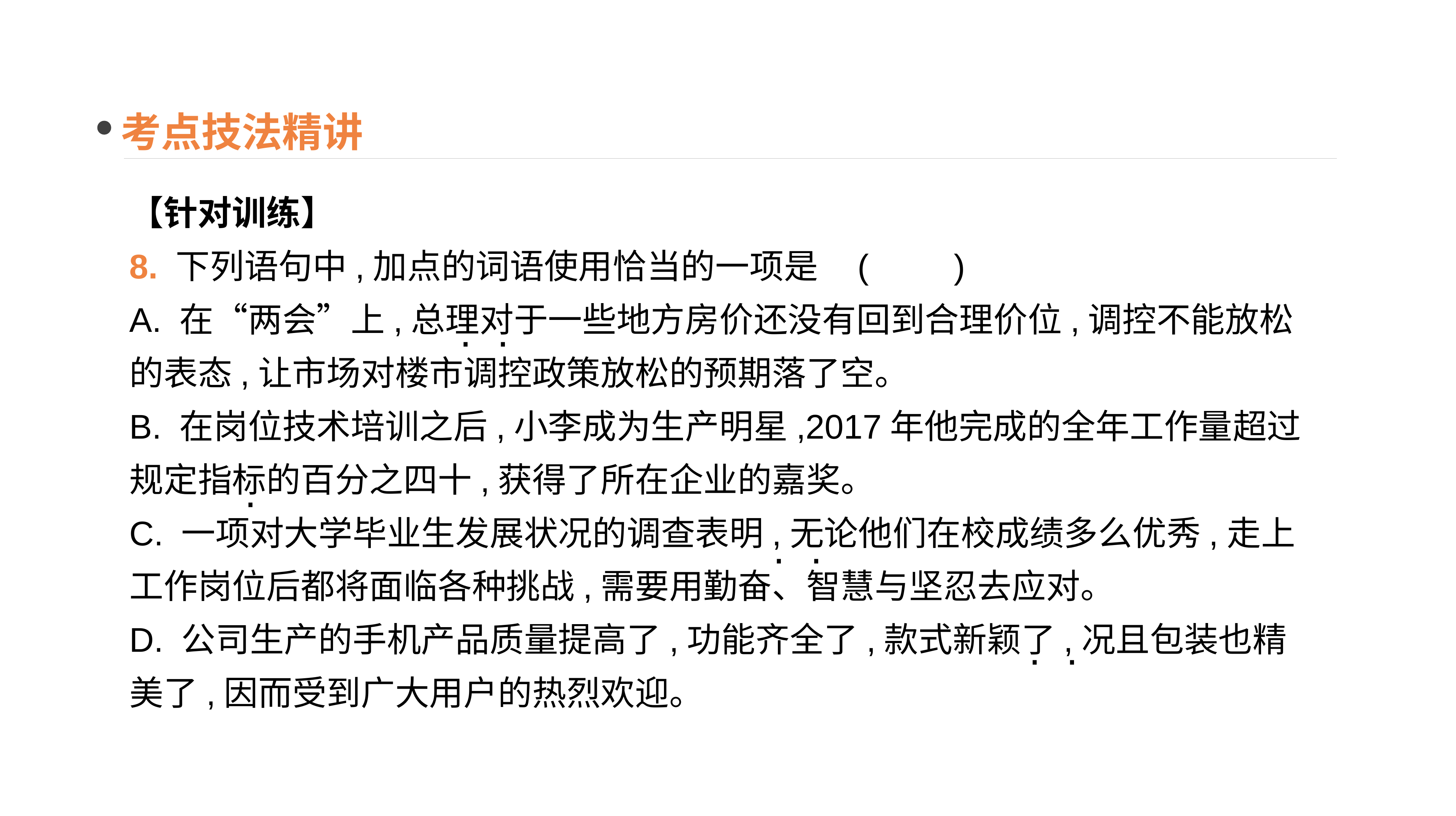

考点技法精讲

【针对训练】
8. 下列语句中,加点的词语使用恰当的一项是	(　　)
A. 在“两会”上,总理对于一些地方房价还没有回到合理价位,调控不能放松的表态,让市场对楼市调控政策放松的预期落了空。
B. 在岗位技术培训之后,小李成为生产明星,2017年他完成的全年工作量超过规定指标的百分之四十,获得了所在企业的嘉奖。
C. 一项对大学毕业生发展状况的调查表明,无论他们在校成绩多么优秀,走上工作岗位后都将面临各种挑战,需要用勤奋、智慧与坚忍去应对。
D. 公司生产的手机产品质量提高了,功能齐全了,款式新颖了,况且包装也精美了,因而受到广大用户的热烈欢迎。

·  ·
·
·  ·
·  ·